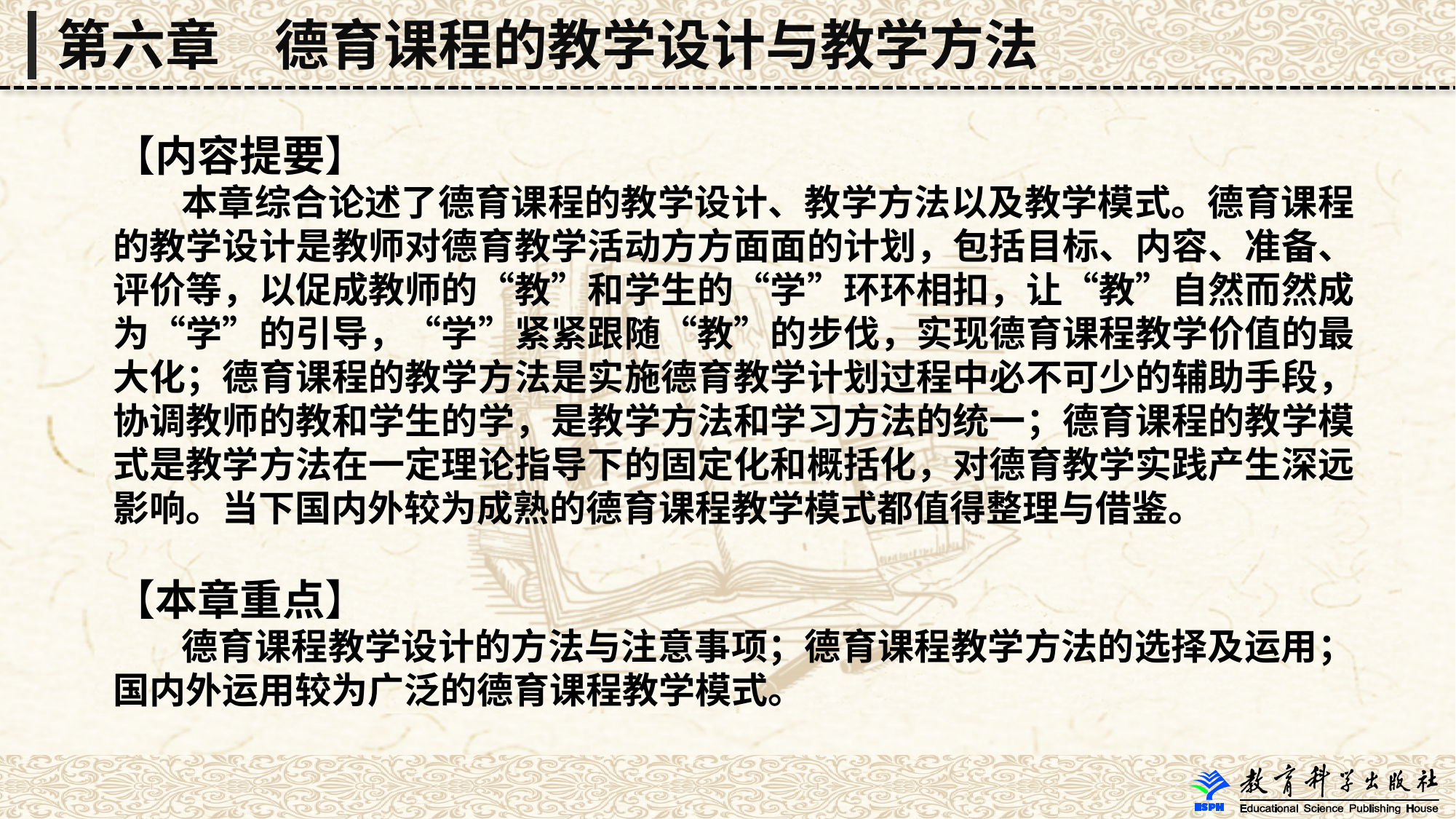

第六章　德育课程的教学设计与教学方法
【内容提要】
       本章综合论述了德育课程的教学设计、教学方法以及教学模式。德育课程的教学设计是教师对德育教学活动方方面面的计划，包括目标、内容、准备、评价等，以促成教师的“教”和学生的“学”环环相扣，让“教”自然而然成为“学”的引导，“学”紧紧跟随“教”的步伐，实现德育课程教学价值的最大化；德育课程的教学方法是实施德育教学计划过程中必不可少的辅助手段，协调教师的教和学生的学，是教学方法和学习方法的统一；德育课程的教学模式是教学方法在一定理论指导下的固定化和概括化，对德育教学实践产生深远影响。当下国内外较为成熟的德育课程教学模式都值得整理与借鉴。

【本章重点】
       德育课程教学设计的方法与注意事项；德育课程教学方法的选择及运用；国内外运用较为广泛的德育课程教学模式。